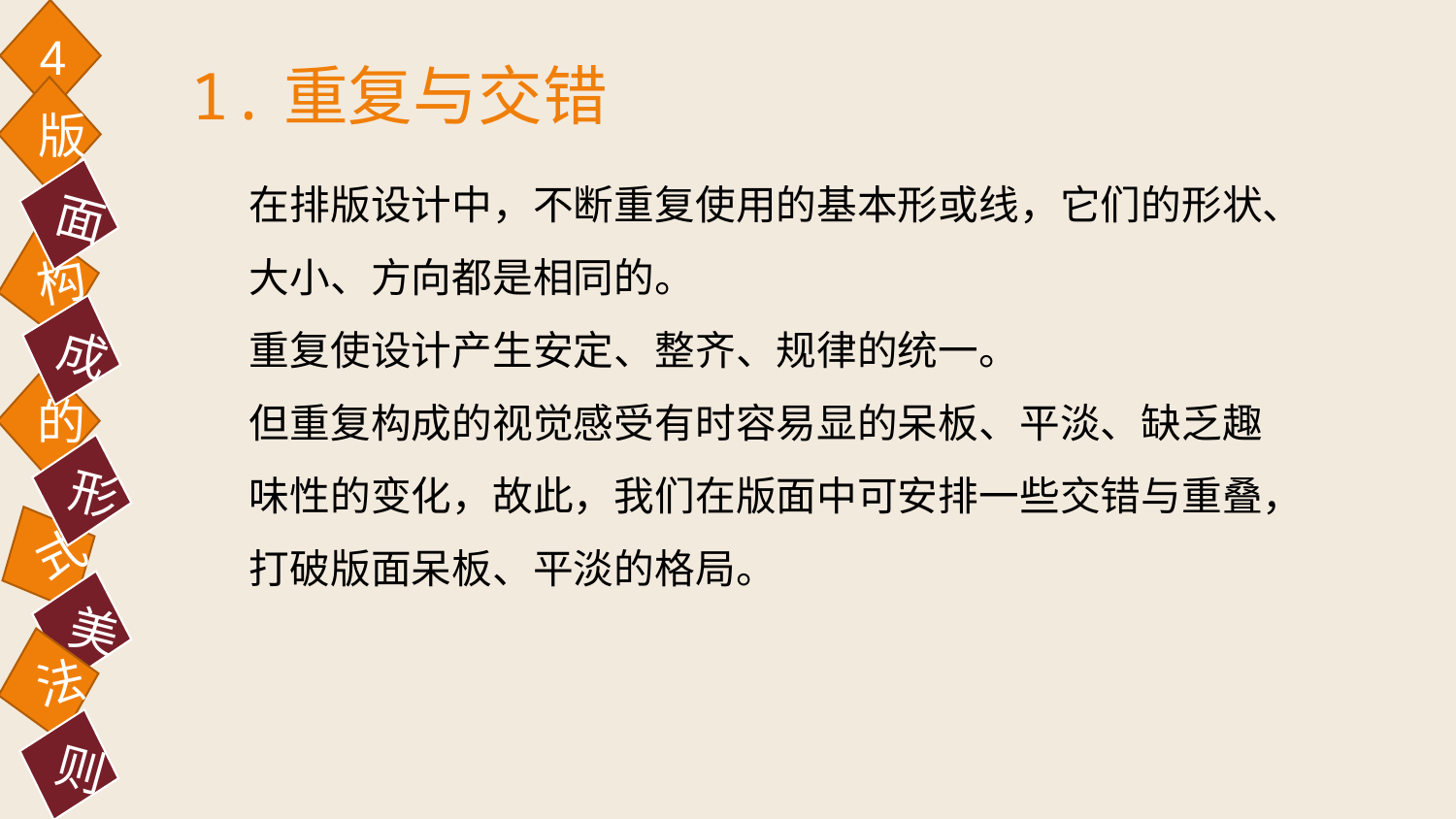

4
1.重复与交错
版
在排版设计中，不断重复使用的基本形或线，它们的形状、大小、方向都是相同的。
重复使设计产生安定、整齐、规律的统一。
但重复构成的视觉感受有时容易显的呆板、平淡、缺乏趣味性的变化，故此，我们在版面中可安排一些交错与重叠，打破版面呆板、平淡的格局。
面
构
成
的
形
式
美
法
则